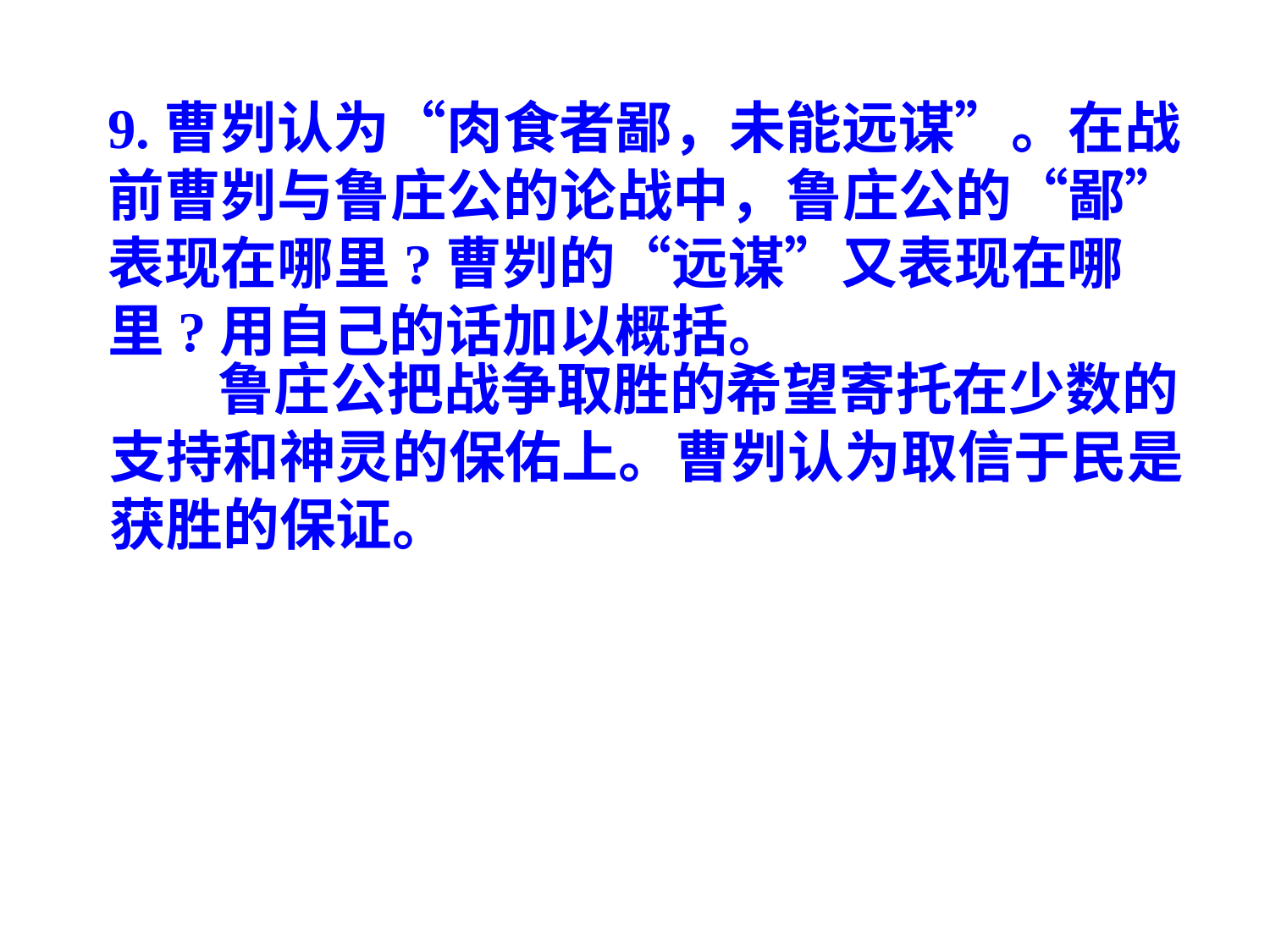

# 9.曹刿认为“肉食者鄙，未能远谋”。在战前曹刿与鲁庄公的论战中，鲁庄公的“鄙”表现在哪里?曹刿的“远谋”又表现在哪里?用自己的话加以概括。
           鲁庄公把战争取胜的希望寄托在少数的支持和神灵的保佑上。曹刿认为取信于民是获胜的保证。